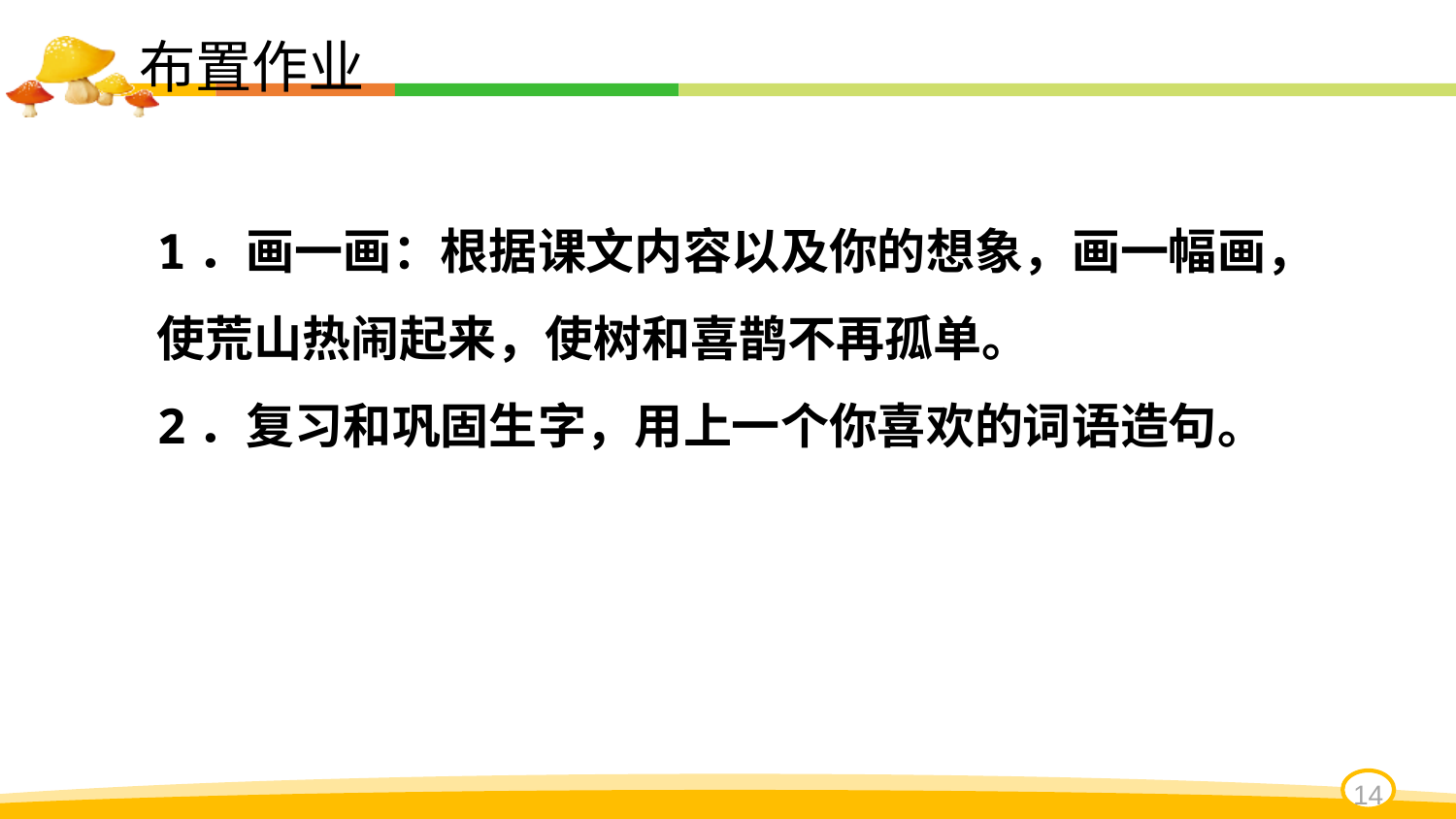

布置作业
1．画一画：根据课文内容以及你的想象，画一幅画，使荒山热闹起来，使树和喜鹊不再孤单。
2．复习和巩固生字，用上一个你喜欢的词语造句。